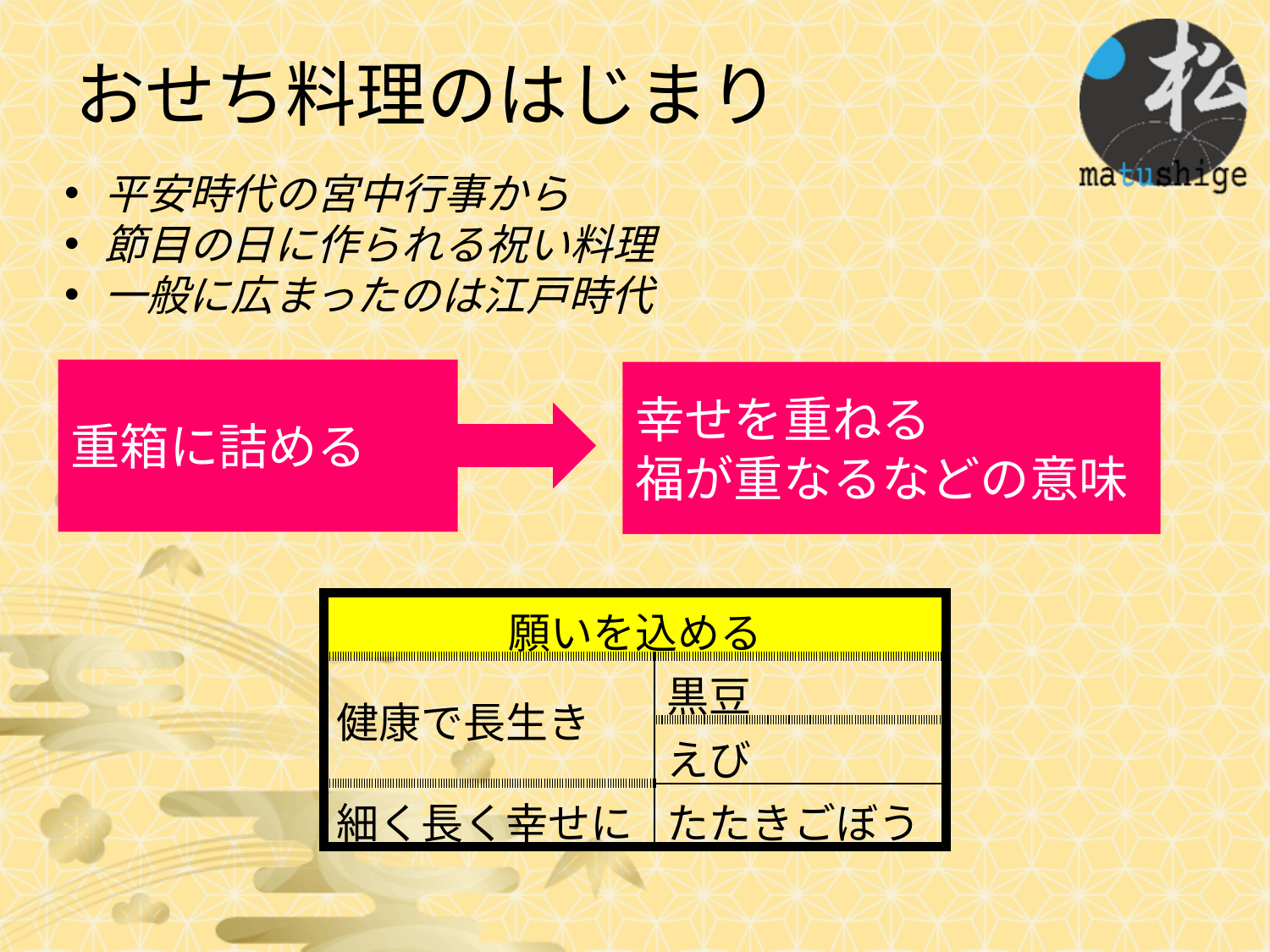

おせち料理のはじまり
平安時代の宮中行事から
節目の日に作られる祝い料理
一般に広まったのは江戸時代
重箱に詰める
幸せを重ねる
福が重なるなどの意味
| 願いを込める |  |
| --- | --- |
| 健康で長生き | 黒豆 |
|  | えび |
| 細く長く幸せに | たたきごぼう |